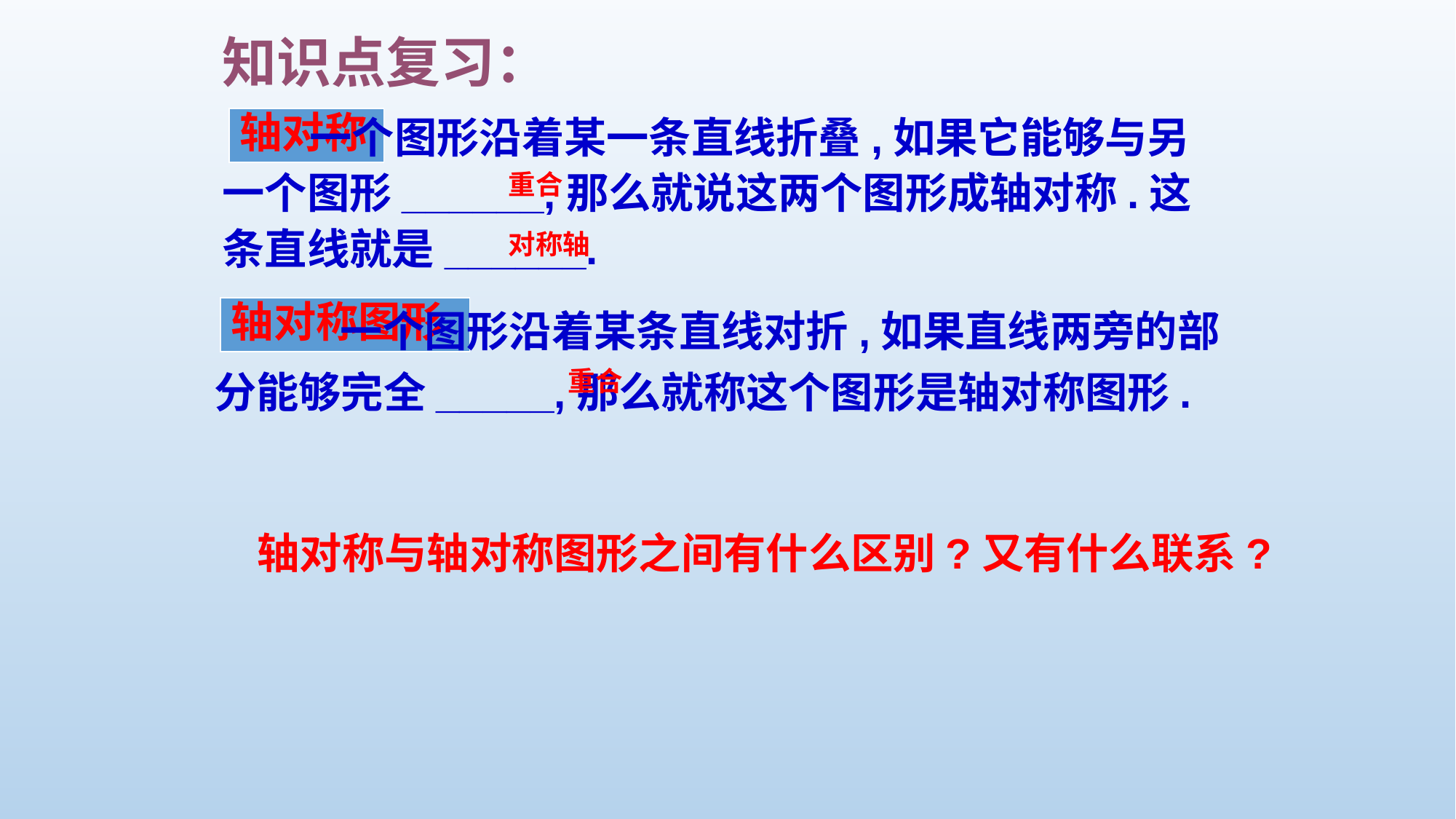

知识点复习：
        一个图形沿着某一条直线折叠,如果它能够与另一个图形______,那么就说这两个图形成轴对称.这条直线就是______.
轴对称
重合
对称轴
            一个图形沿着某条直线对折,如果直线两旁的部分能够完全_____,那么就称这个图形是轴对称图形.
轴对称图形
重合
   轴对称与轴对称图形之间有什么区别?又有什么联系?